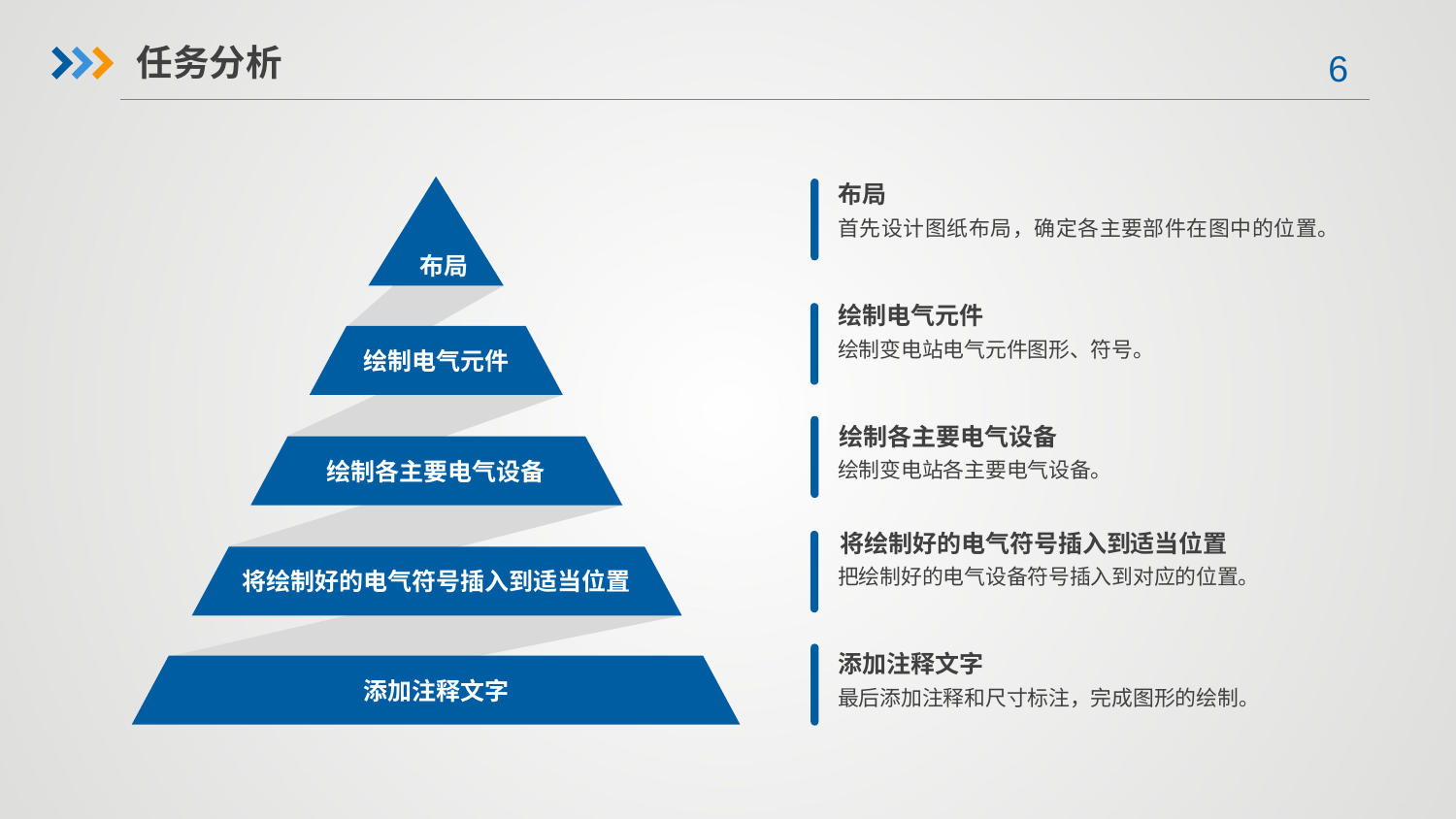

任务分析

 布局
布局
首先设计图纸布局，确定各主要部件在图中的位置。

绘制电气元件
绘制变电站电气元件图形、符号。

绘制电气元件

绘制各主要电气设备
绘制变电站各主要电气设备。

绘制各主要电气设备

将绘制好的电气符号插入到适当位置
把绘制好的电气设备符号插入到对应的位置。

将绘制好的电气符号插入到适当位置

添加注释文字
最后添加注释和尺寸标注，完成图形的绘制。

添加注释文字